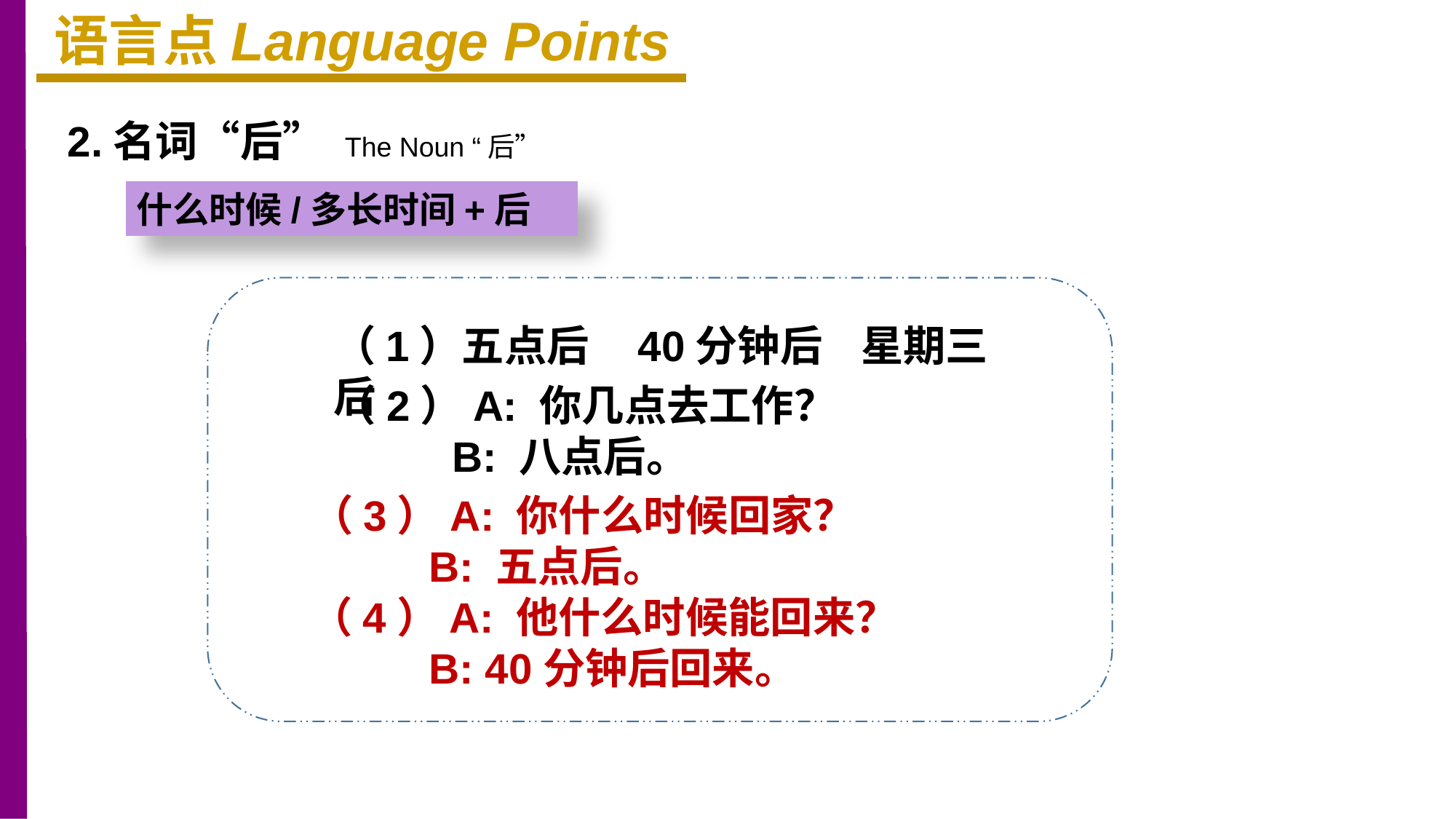

语言点Language Points
2.名词“后” The Noun “后”
什么时候/多长时间+后

（1）五点后    40分钟后    星期三后
（2）A: 你几点去工作？
          B: 八点后。
（3）A: 你什么时候回家？
          B: 五点后。
（4）A: 他什么时候能回来？
          B: 40分钟后回来。